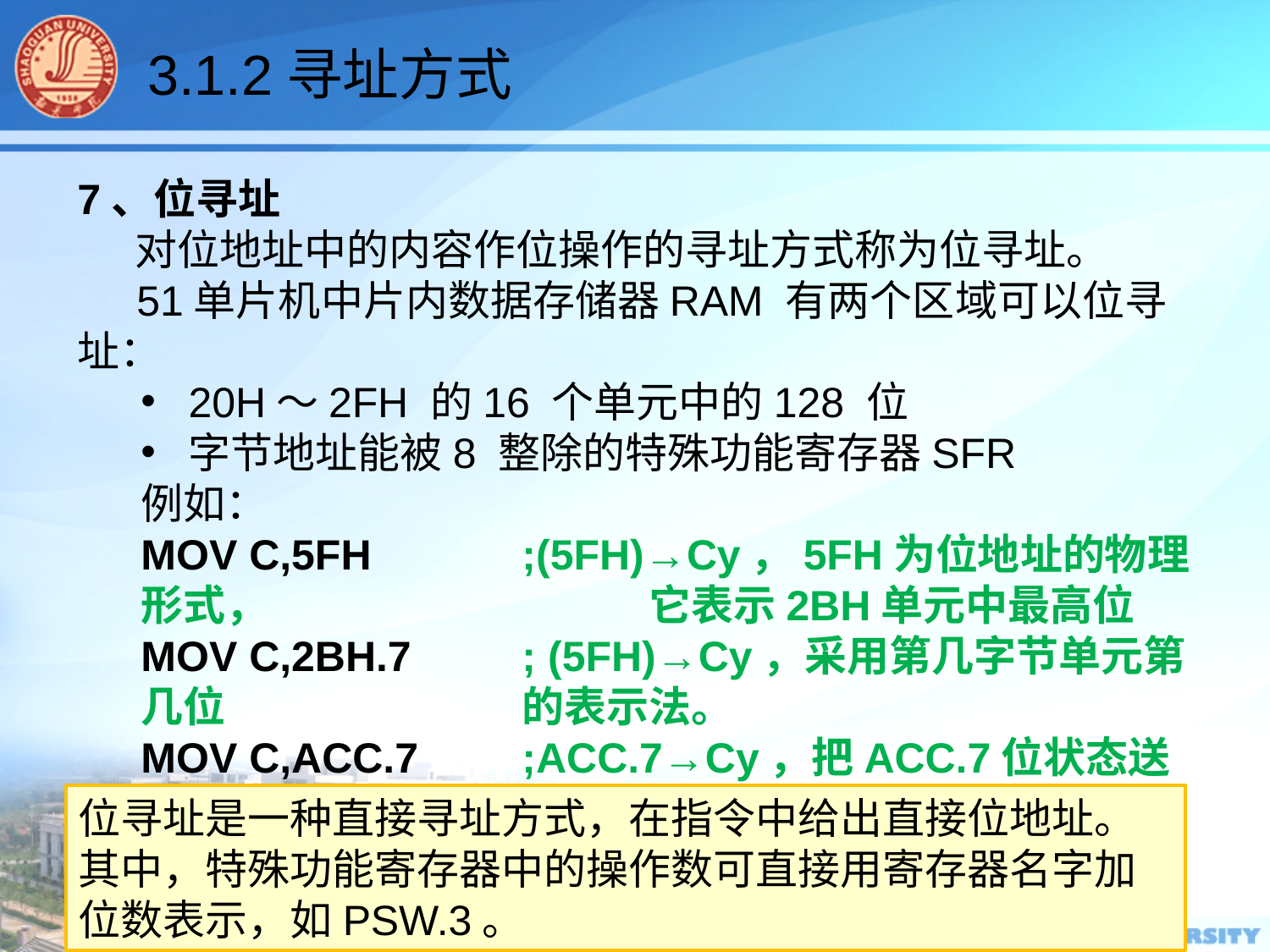

3.1.2寻址方式
7、位寻址
     对位地址中的内容作位操作的寻址方式称为位寻址。
     51单片机中片内数据存储器RAM 有两个区域可以位寻址：
20H～2FH 的16 个单元中的128 位
字节地址能被8 整除的特殊功能寄存器SFR
例如：
MOV C,5FH	       	;(5FH)→Cy，5FH为位地址的物理形式，			它表示2BH单元中最高位
MOV C,2BH.7	; (5FH)→Cy，采用第几字节单元第几位			的表示法。
MOV C,ACC.7	;ACC.7→Cy，把ACC.7位状态送到进位			标志位Cy。
位寻址是一种直接寻址方式，在指令中给出直接位地址。其中，特殊功能寄存器中的操作数可直接用寄存器名字加位数表示，如PSW.3。